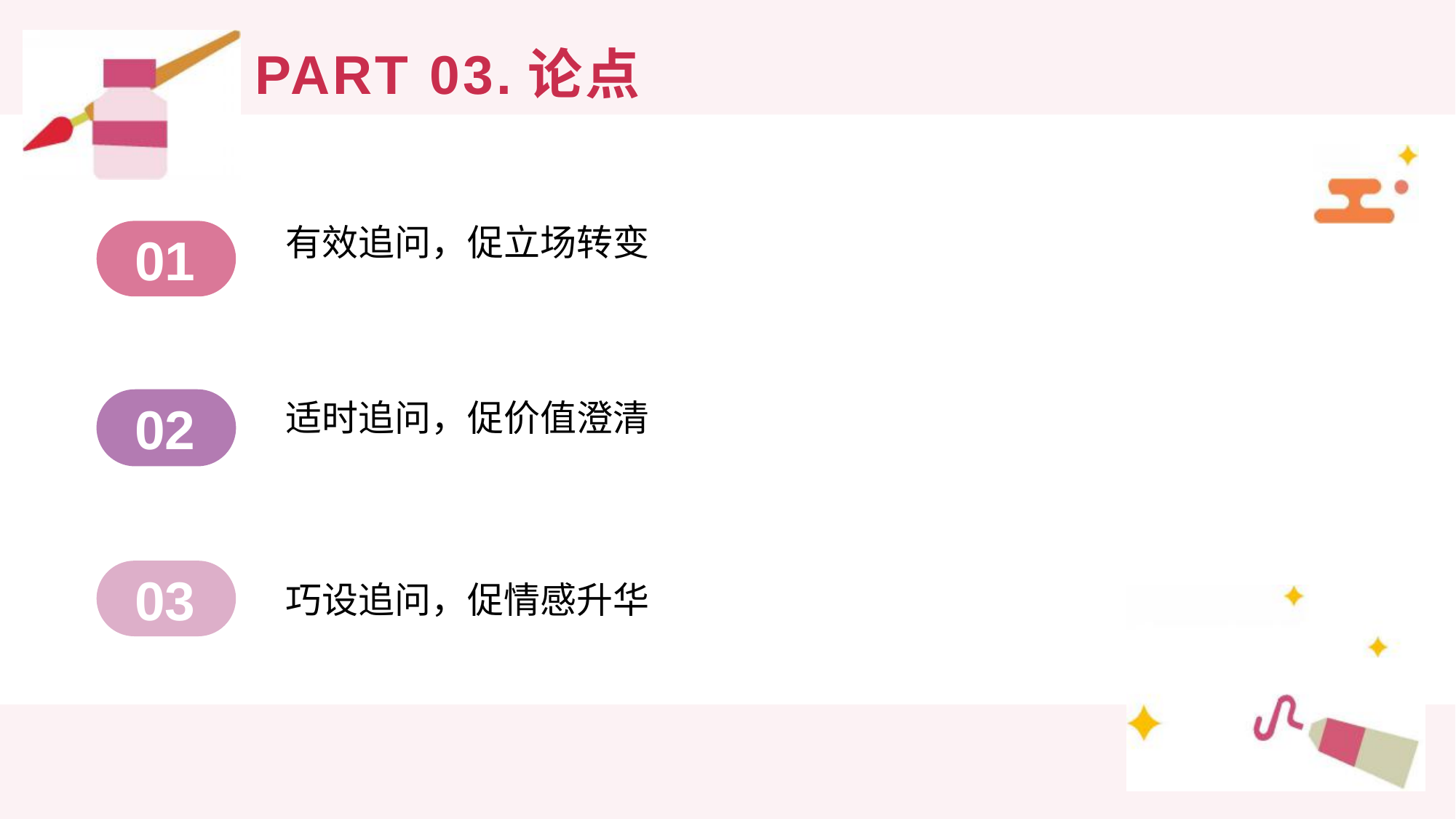

# PART 03.论点
有效追问，促立场转变
01

02
适时追问，促价值澄清

03
巧设追问，促情感升华